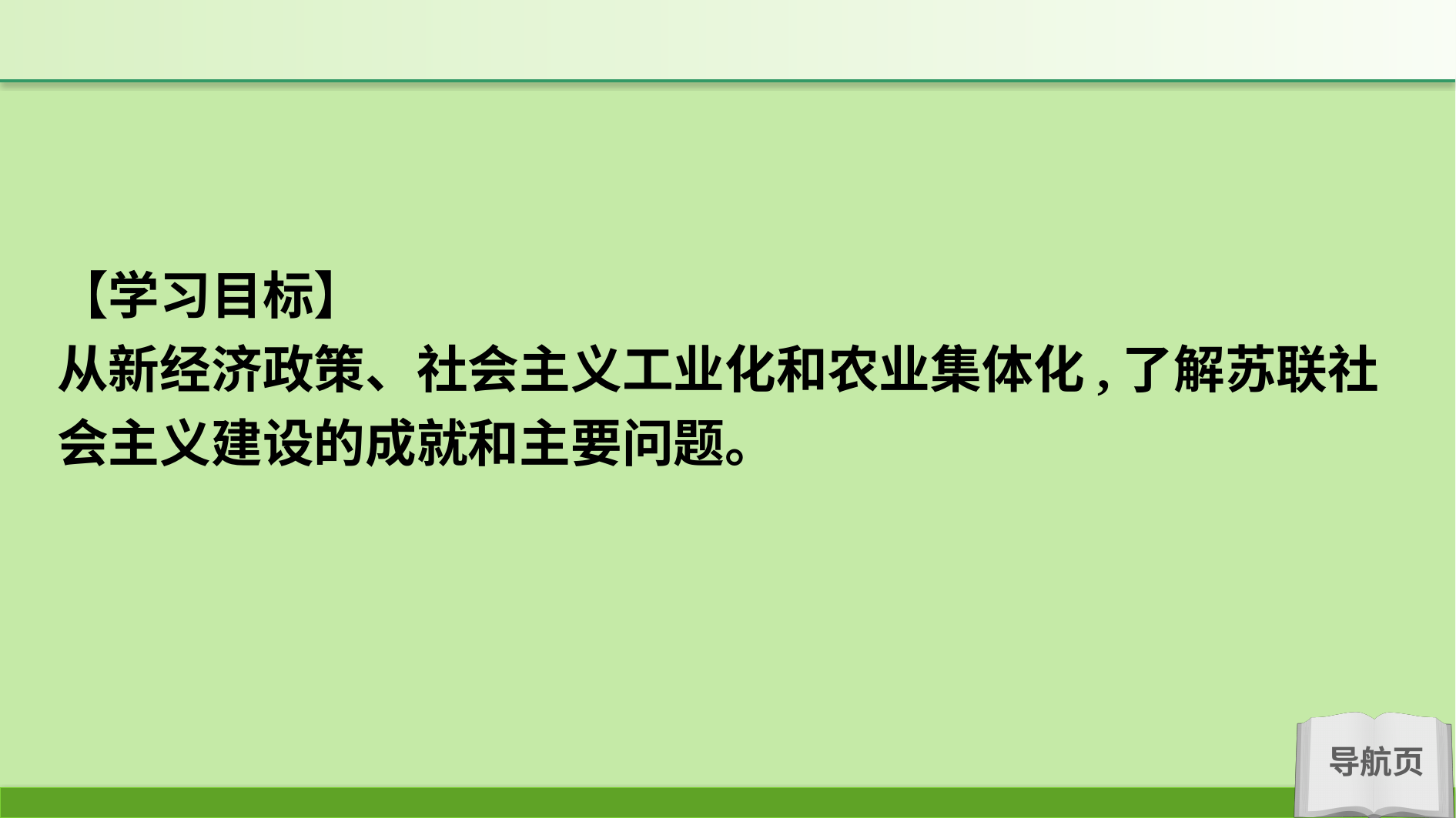

【学习目标】
从新经济政策、社会主义工业化和农业集体化,了解苏联社会主义建设的成就和主要问题。